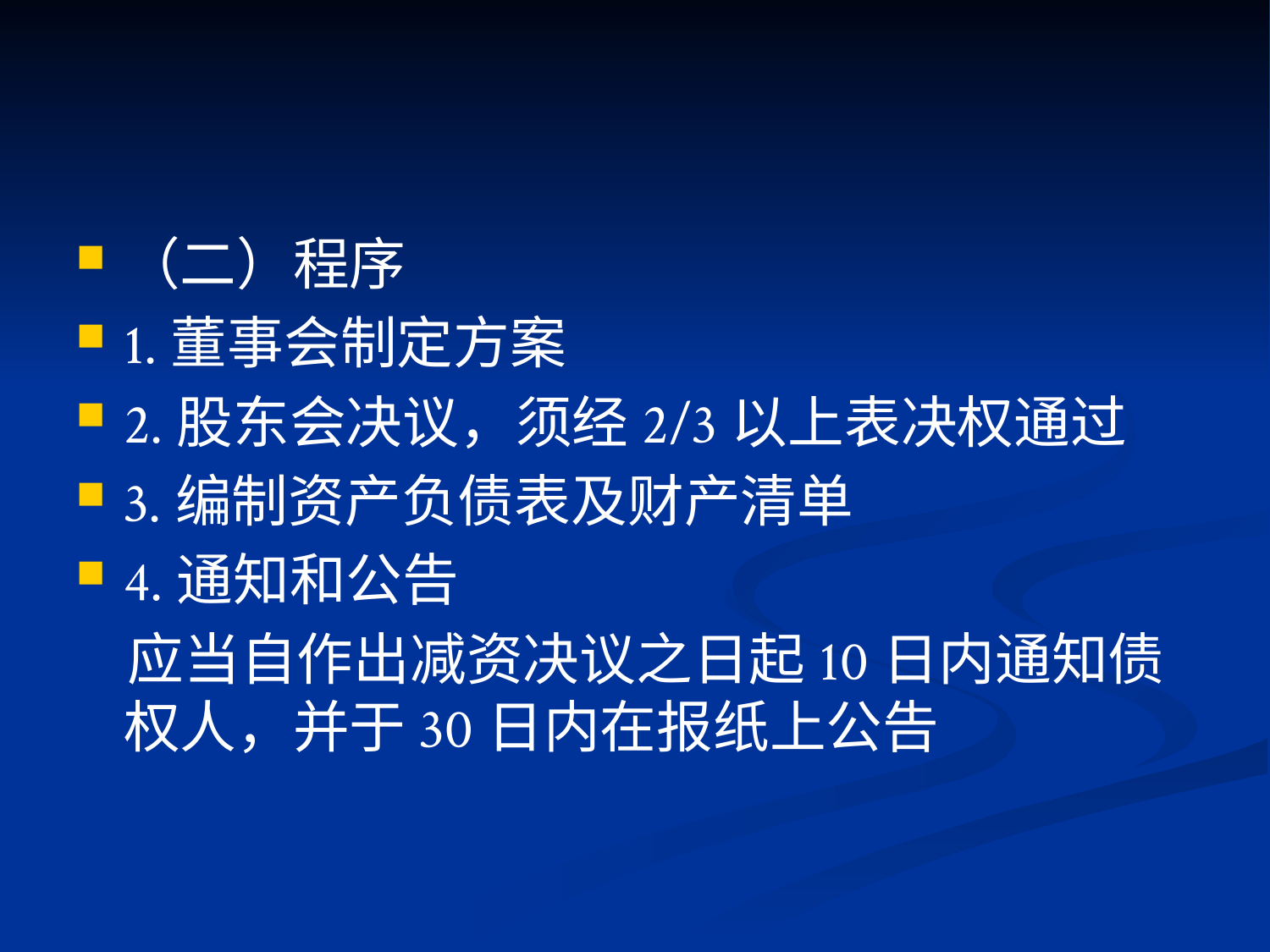

#
（二）程序
1.董事会制定方案
2.股东会决议，须经2/3以上表决权通过
3.编制资产负债表及财产清单
4.通知和公告
   应当自作出减资决议之日起10日内通知债权人，并于30日内在报纸上公告